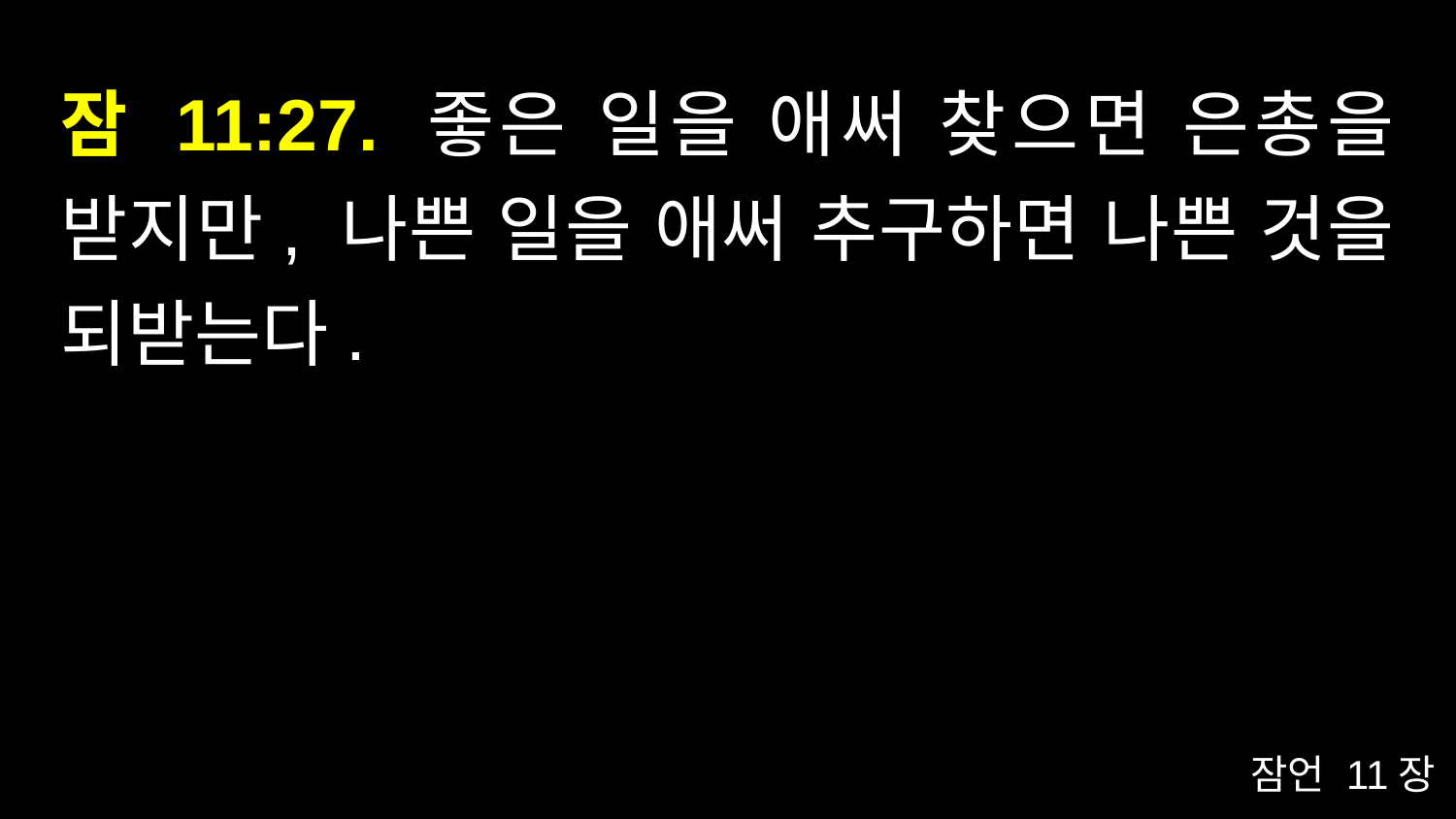

# 잠 11:27. 좋은 일을 애써 찾으면 은총을 받지만, 나쁜 일을 애써 추구하면 나쁜 것을 되받는다.
잠언 11장